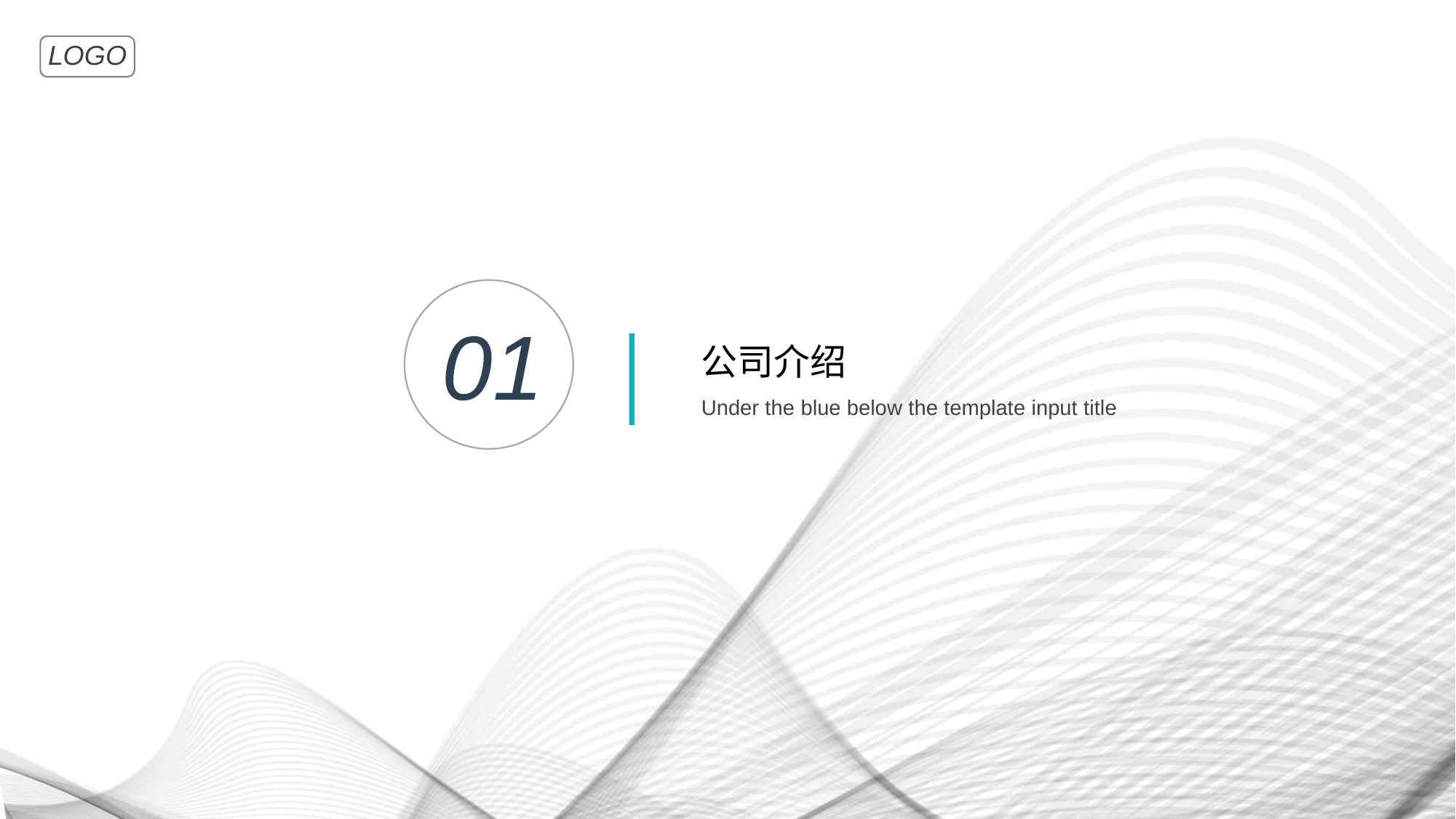

https://www.ypppt.com/

01

公司介绍
Under the blue below the template input title